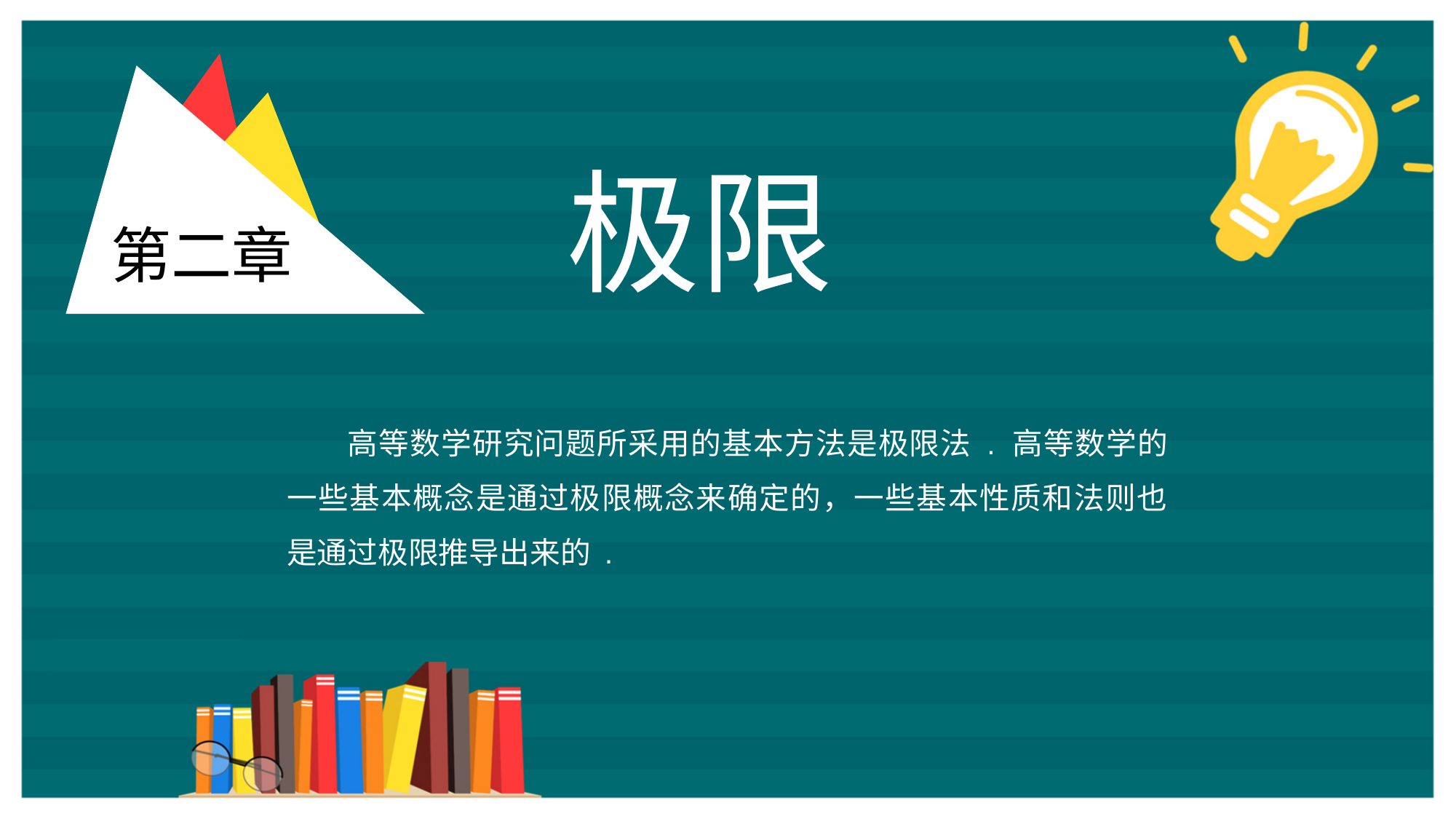

第二章
极限
高等数学研究问题所采用的基本方法是极限法 . 高等数学的一些基本概念是通过极限概念来确定的，一些基本性质和法则也是通过极限推导出来的 .